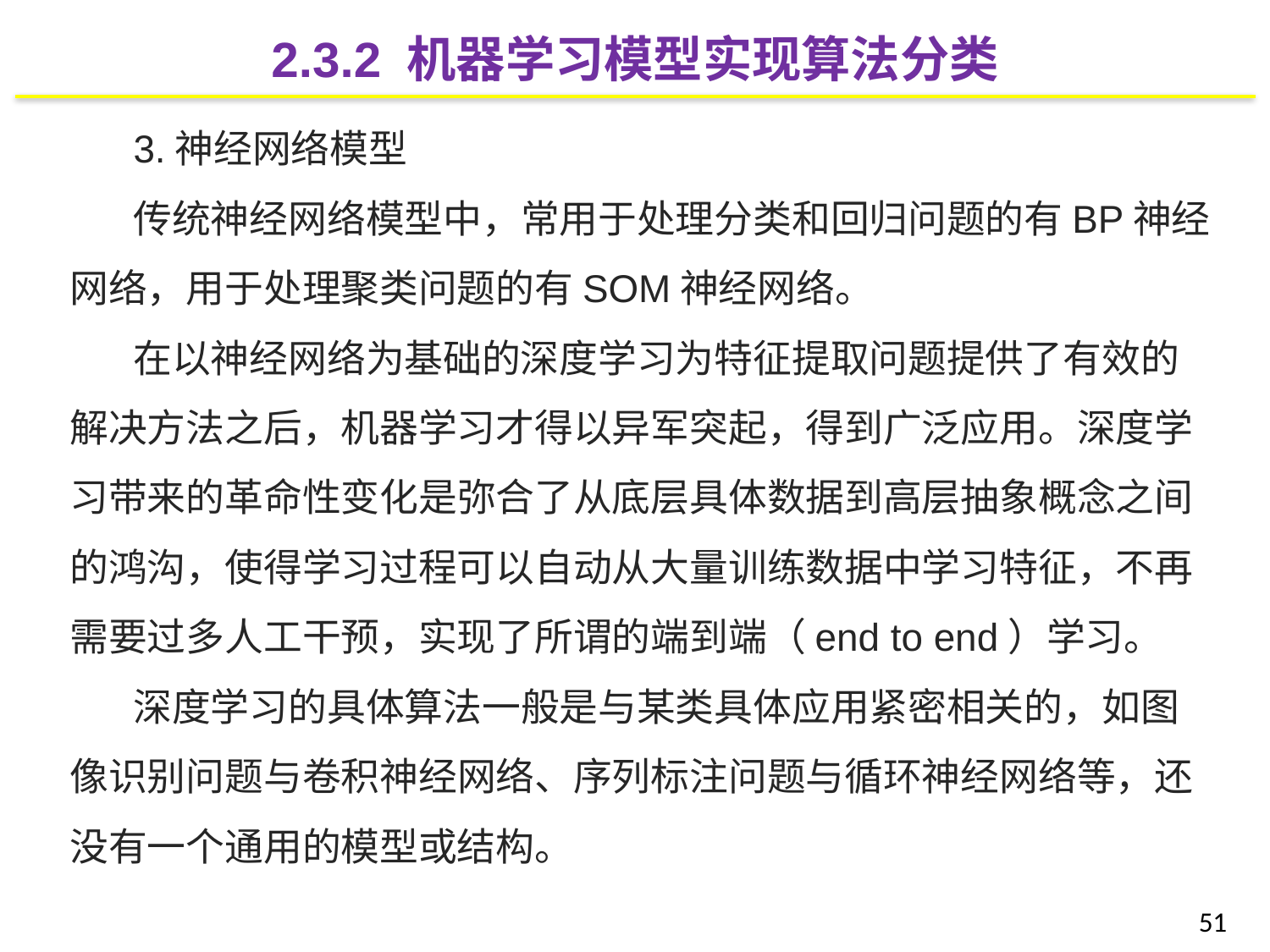

2.3.2 机器学习模型实现算法分类
3.神经网络模型
传统神经网络模型中，常用于处理分类和回归问题的有BP神经网络，用于处理聚类问题的有SOM神经网络。
在以神经网络为基础的深度学习为特征提取问题提供了有效的解决方法之后，机器学习才得以异军突起，得到广泛应用。深度学习带来的革命性变化是弥合了从底层具体数据到高层抽象概念之间的鸿沟，使得学习过程可以自动从大量训练数据中学习特征，不再需要过多人工干预，实现了所谓的端到端（end to end）学习。
深度学习的具体算法一般是与某类具体应用紧密相关的，如图像识别问题与卷积神经网络、序列标注问题与循环神经网络等，还没有一个通用的模型或结构。
51